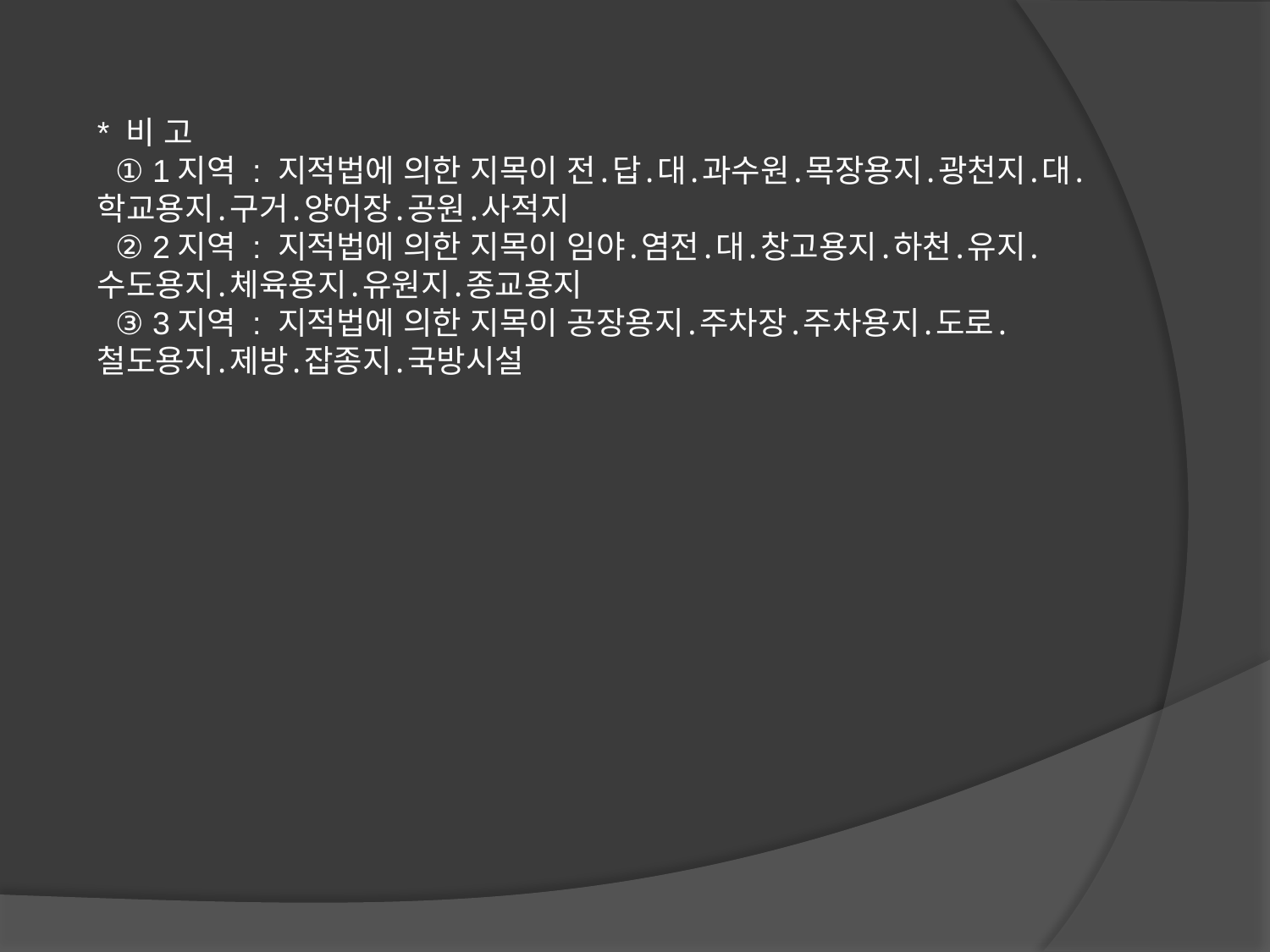

* 비 고
  ① 1지역 : 지적법에 의한 지목이 전․답․대․과수원․목장용지․광천지․대․학교용지․구거․양어장․공원․사적지
  ② 2지역 : 지적법에 의한 지목이 임야․염전․대․창고용지․하천․유지․수도용지․체육용지․유원지․종교용지
  ③ 3지역 : 지적법에 의한 지목이 공장용지․주차장․주차용지․도로․철도용지․제방․잡종지․국방시설